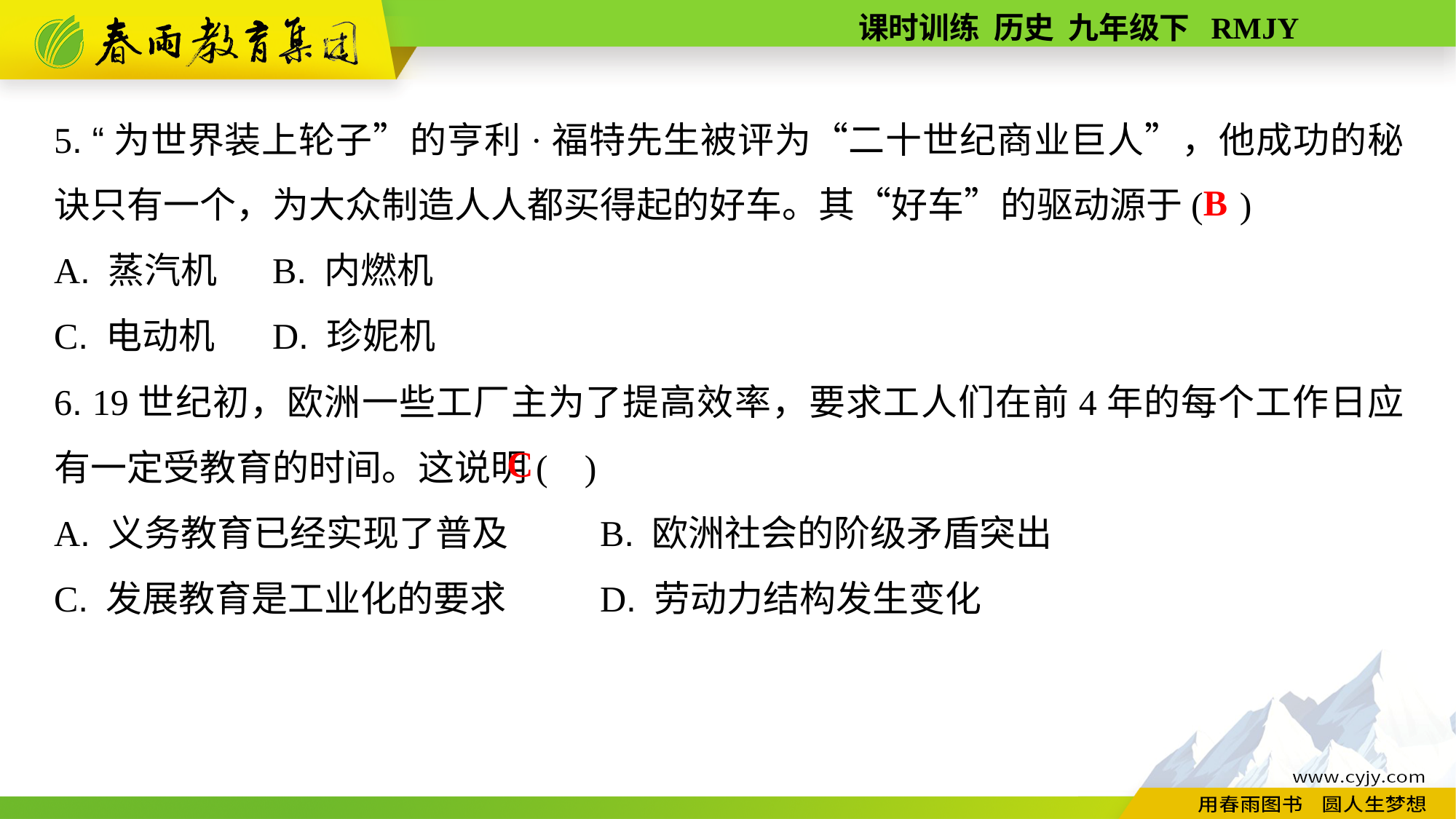

5. “为世界装上轮子”的亨利·福特先生被评为“二十世纪商业巨人”，他成功的秘诀只有一个，为大众制造人人都买得起的好车。其“好车”的驱动源于(    )
A. 蒸汽机	B. 内燃机
C. 电动机	D. 珍妮机
6. 19世纪初，欧洲一些工厂主为了提高效率，要求工人们在前4年的每个工作日应有一定受教育的时间。这说明(    )
A. 义务教育已经实现了普及	B. 欧洲社会的阶级矛盾突出
C. 发展教育是工业化的要求	D. 劳动力结构发生变化
B
C